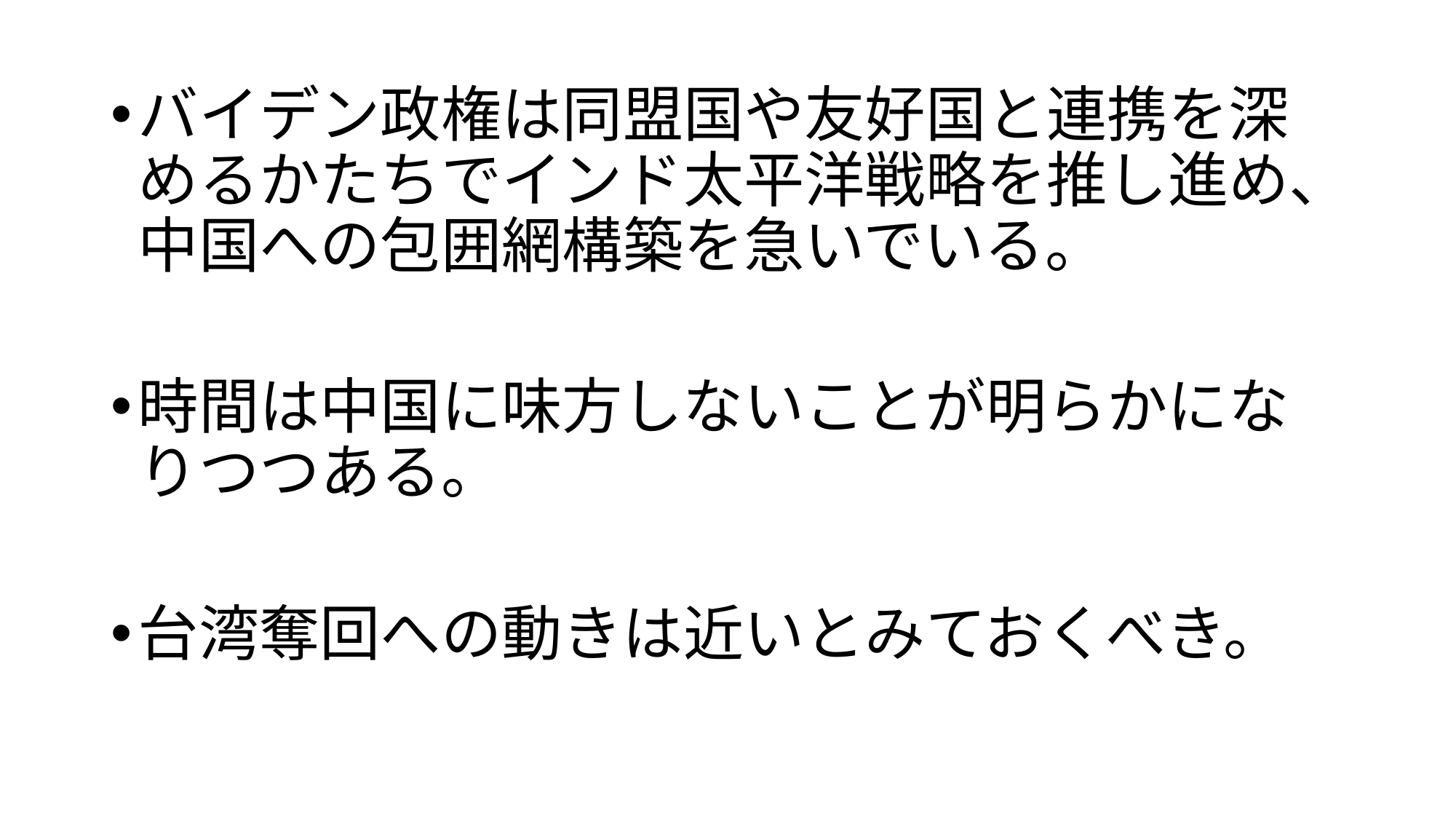

バイデン政権は同盟国や友好国と連携を深めるかたちでインド太平洋戦略を推し進め、中国への包囲網構築を急いでいる。

時間は中国に味方しないことが明らかになりつつある。

台湾奪回への動きは近いとみておくべき。